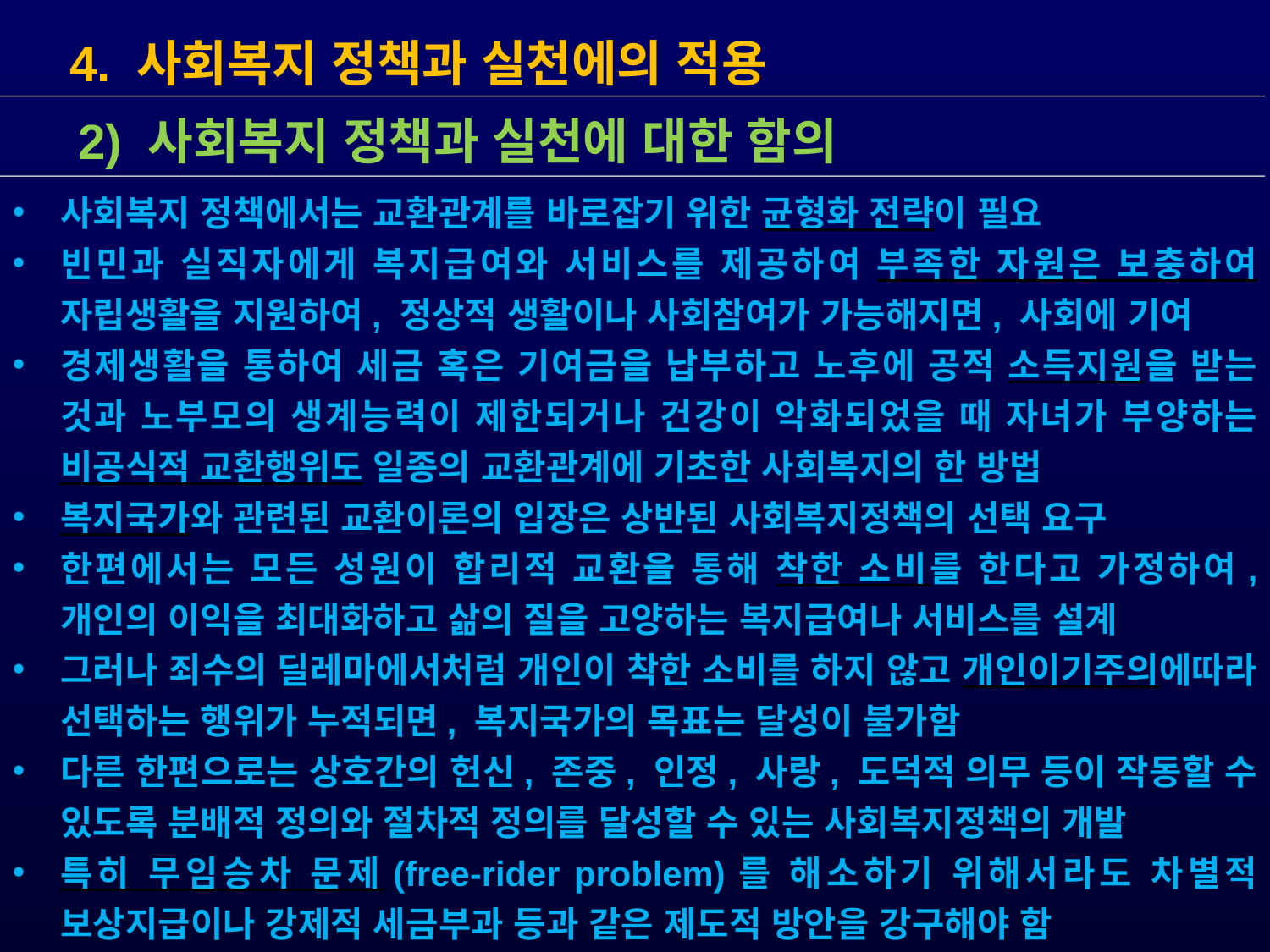

4. 사회복지 정책과 실천에의 적용

사회복지 정책에서는 교환관계를 바로잡기 위한 균형화 전략이 필요
빈민과 실직자에게 복지급여와 서비스를 제공하여 부족한 자원은 보충하여 자립생활을 지원하여, 정상적 생활이나 사회참여가 가능해지면, 사회에 기여
경제생활을 통하여 세금 혹은 기여금을 납부하고 노후에 공적 소득지원을 받는 것과 노부모의 생계능력이 제한되거나 건강이 악화되었을 때 자녀가 부양하는 비공식적 교환행위도 일종의 교환관계에 기초한 사회복지의 한 방법
복지국가와 관련된 교환이론의 입장은 상반된 사회복지정책의 선택 요구
한편에서는 모든 성원이 합리적 교환을 통해 착한 소비를 한다고 가정하여, 개인의 이익을 최대화하고 삶의 질을 고양하는 복지급여나 서비스를 설계
그러나 죄수의 딜레마에서처럼 개인이 착한 소비를 하지 않고 개인이기주의에따라 선택하는 행위가 누적되면, 복지국가의 목표는 달성이 불가함
다른 한편으로는 상호간의 헌신, 존중, 인정, 사랑, 도덕적 의무 등이 작동할 수 있도록 분배적 정의와 절차적 정의를 달성할 수 있는 사회복지정책의 개발
특히 무임승차 문제(free-rider problem)를 해소하기 위해서라도 차별적 보상지급이나 강제적 세금부과 등과 같은 제도적 방안을 강구해야 함
  2) 사회복지 정책과 실천에 대한 함의